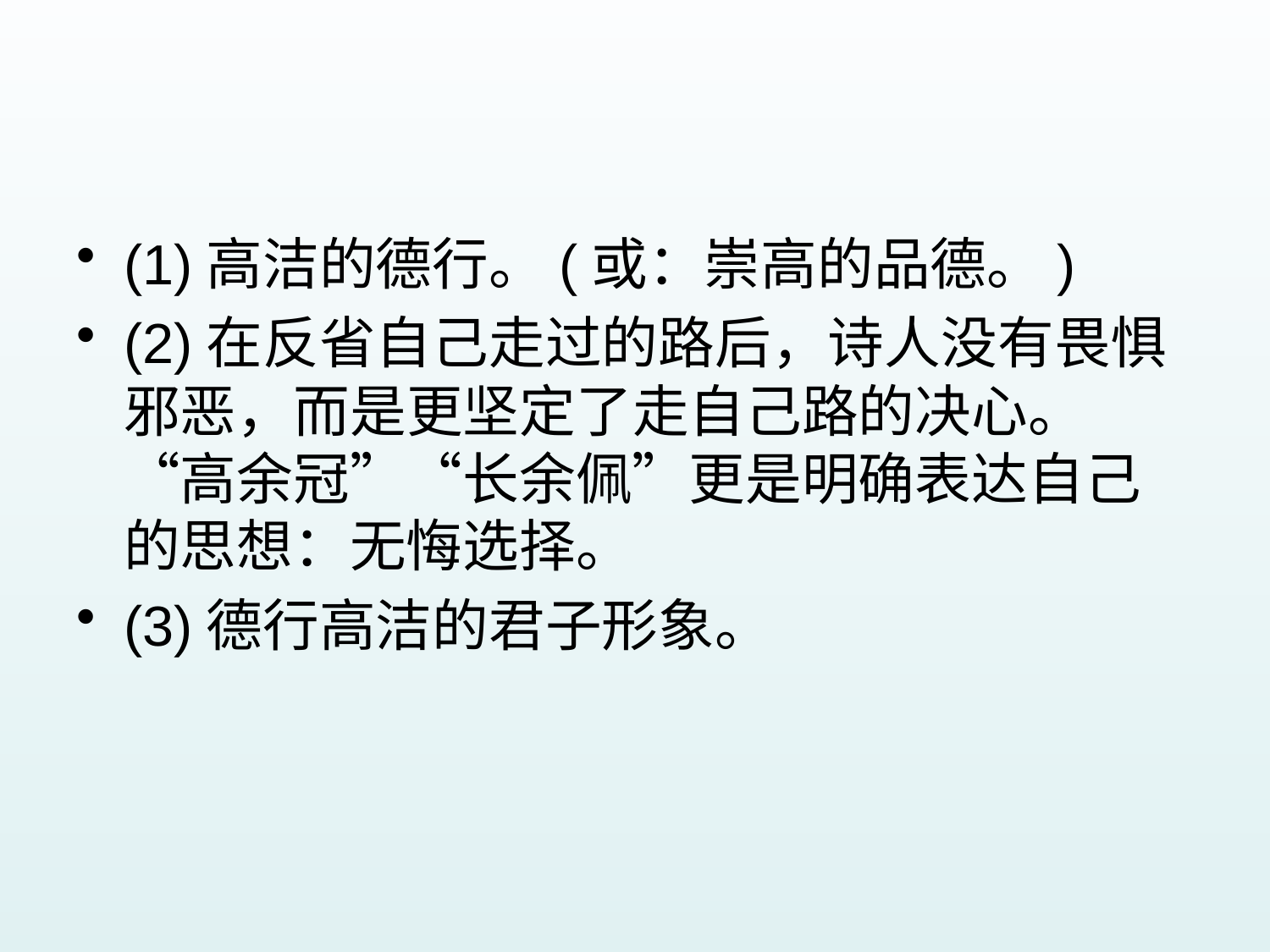

#
(1)高洁的德行。(或：崇高的品德。)
(2)在反省自己走过的路后，诗人没有畏惧邪恶，而是更坚定了走自己路的决心。“高余冠”“长余佩”更是明确表达自己的思想：无悔选择。
(3)德行高洁的君子形象。